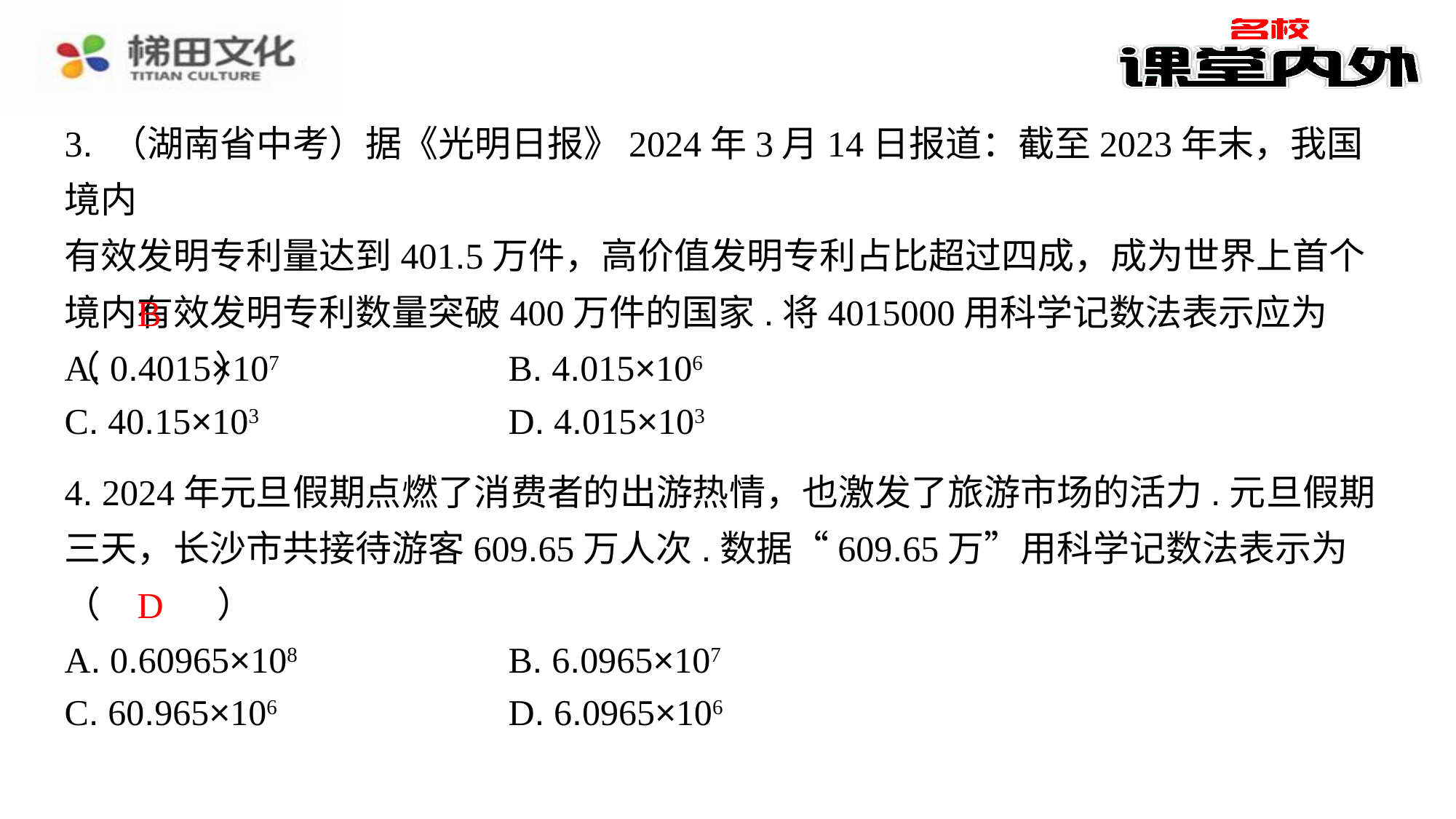

3. （湖南省中考）据《光明日报》2024年3月14日报道：截至2023年末，我国境内
有效发明专利量达到401.5万件，高价值发明专利占比超过四成，成为世界上首个
境内有效发明专利数量突破400万件的国家.将4015000用科学记数法表示应为（　B　）
B
| A. 0.4015×107 | B. 4.015×106 |
| --- | --- |
| C. 40.15×103 | D. 4.015×103 |
4. 2024年元旦假期点燃了消费者的出游热情，也激发了旅游市场的活力.元旦假期
三天，长沙市共接待游客609.65万人次.数据“609.65万”用科学记数法表示为
（　D　）
D
| A. 0.60965×108 | B. 6.0965×107 |
| --- | --- |
| C. 60.965×106 | D. 6.0965×106 |